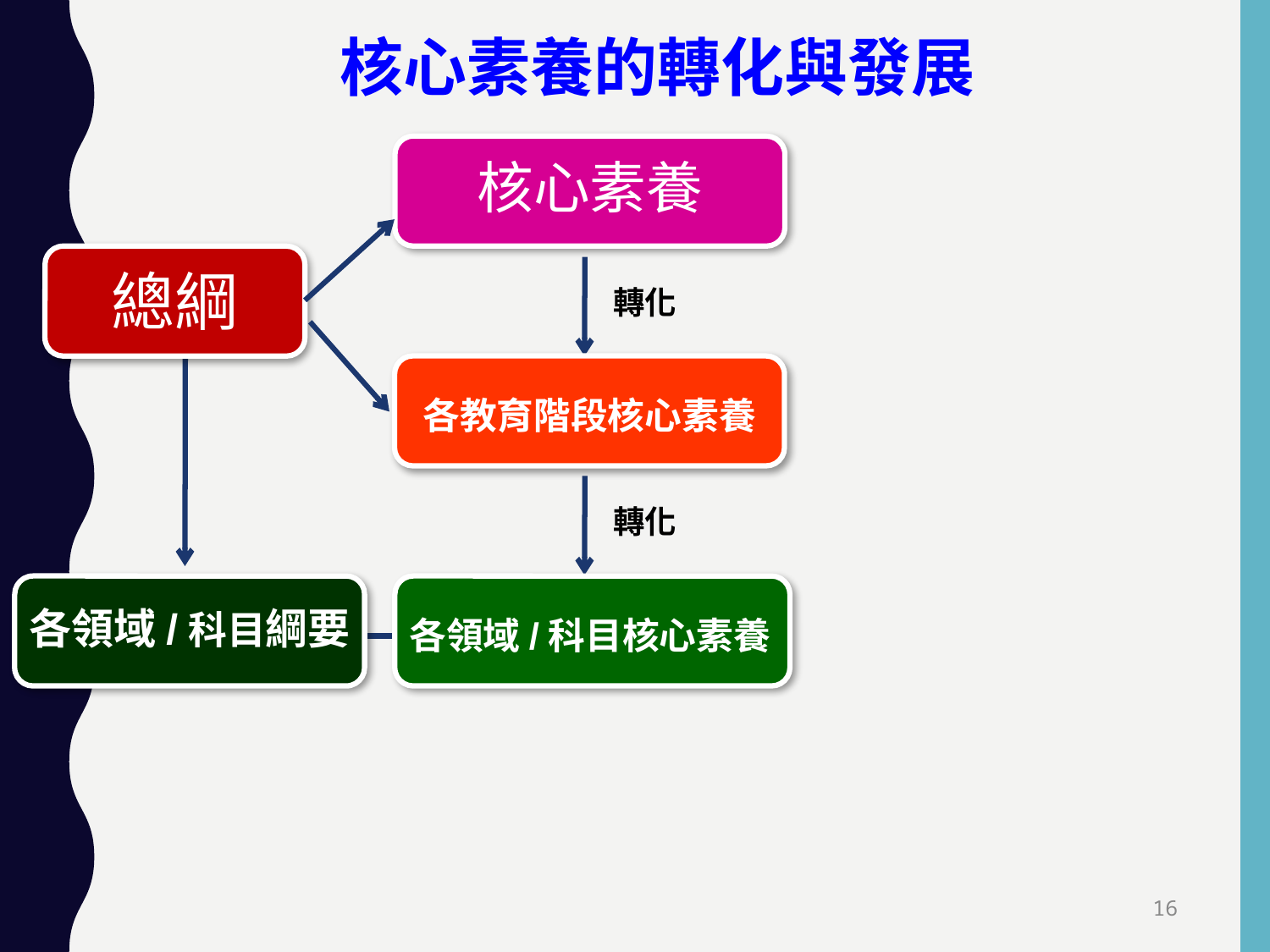

核心素養的轉化與發展

核心素養

總綱
轉化

各教育階段核心素養
轉化

各領域/科目綱要

各領域/科目核心素養
16